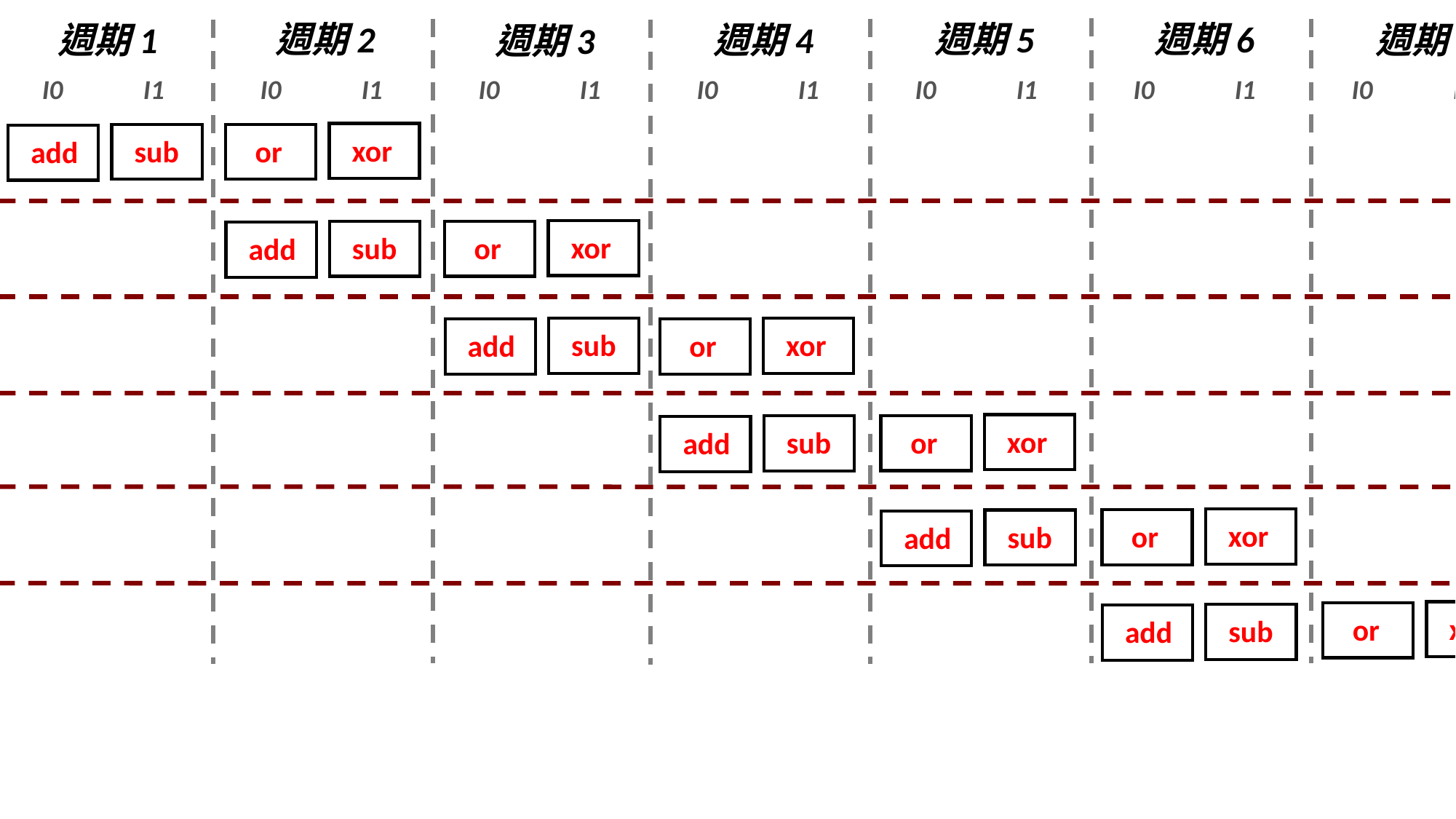

週期5
週期2
週期6
週期4
週期7
週期1
週期3
   I0             I1 	   I0             I1 	   I0             I1 	   I0             I1 	   I0             I1 	   I0             I1 	   I0             I1
解碼

xor
sub
 or
add
EX1

xor
sub
 or
add
EX2

xor
sub
 or
add
EX3

xor
 or
sub
add
提交

xor
 or
sub
add
寫回

xor

 or
sub
add